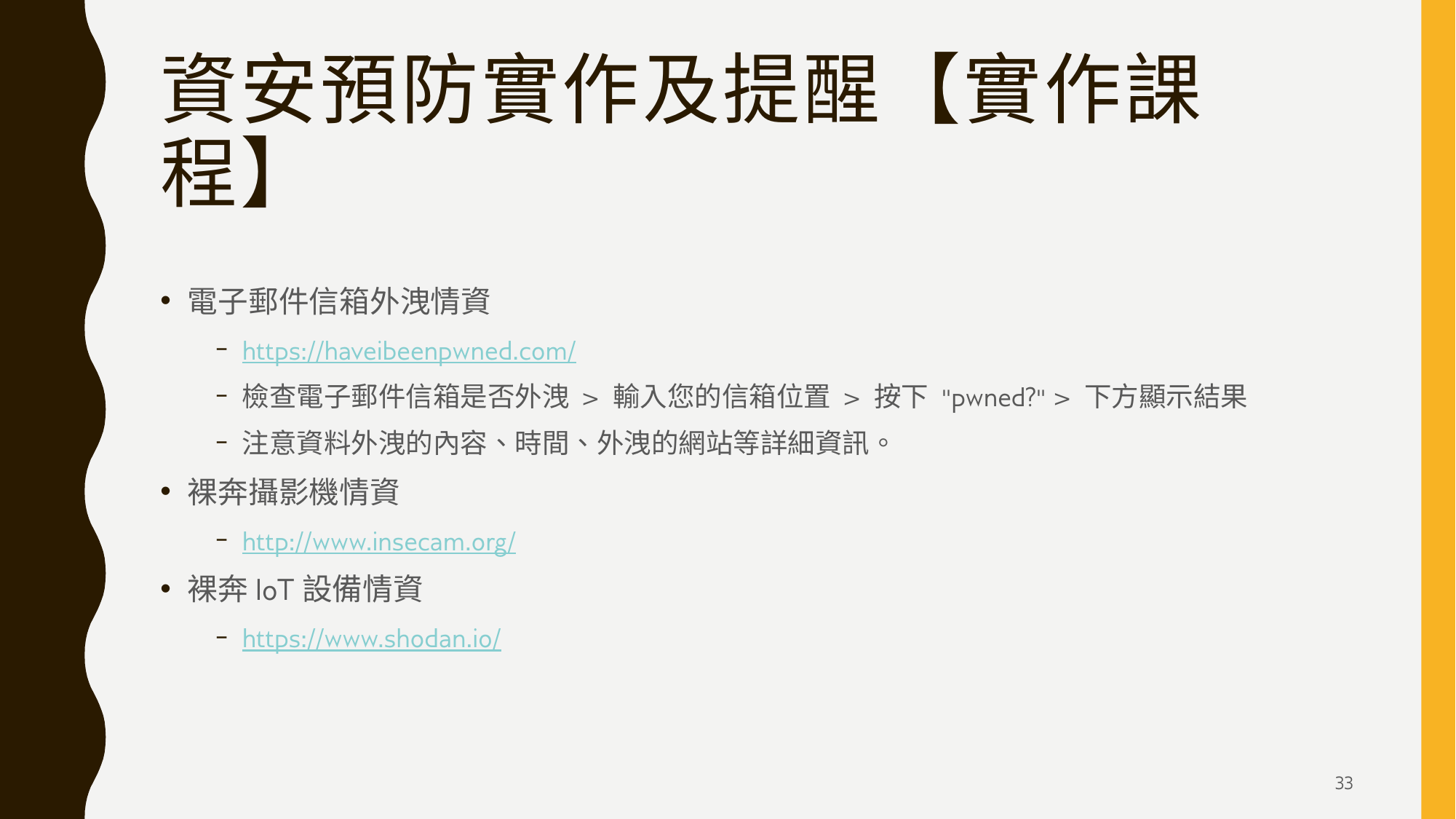

# 資安預防實作及提醒【實作課程】
電子郵件信箱外洩情資
https://haveibeenpwned.com/
檢查電子郵件信箱是否外洩 > 輸入您的信箱位置 > 按下 "pwned?" > 下方顯示結果
注意資料外洩的內容、時間、外洩的網站等詳細資訊。
裸奔攝影機情資
http://www.insecam.org/
裸奔IoT設備情資
https://www.shodan.io/
33